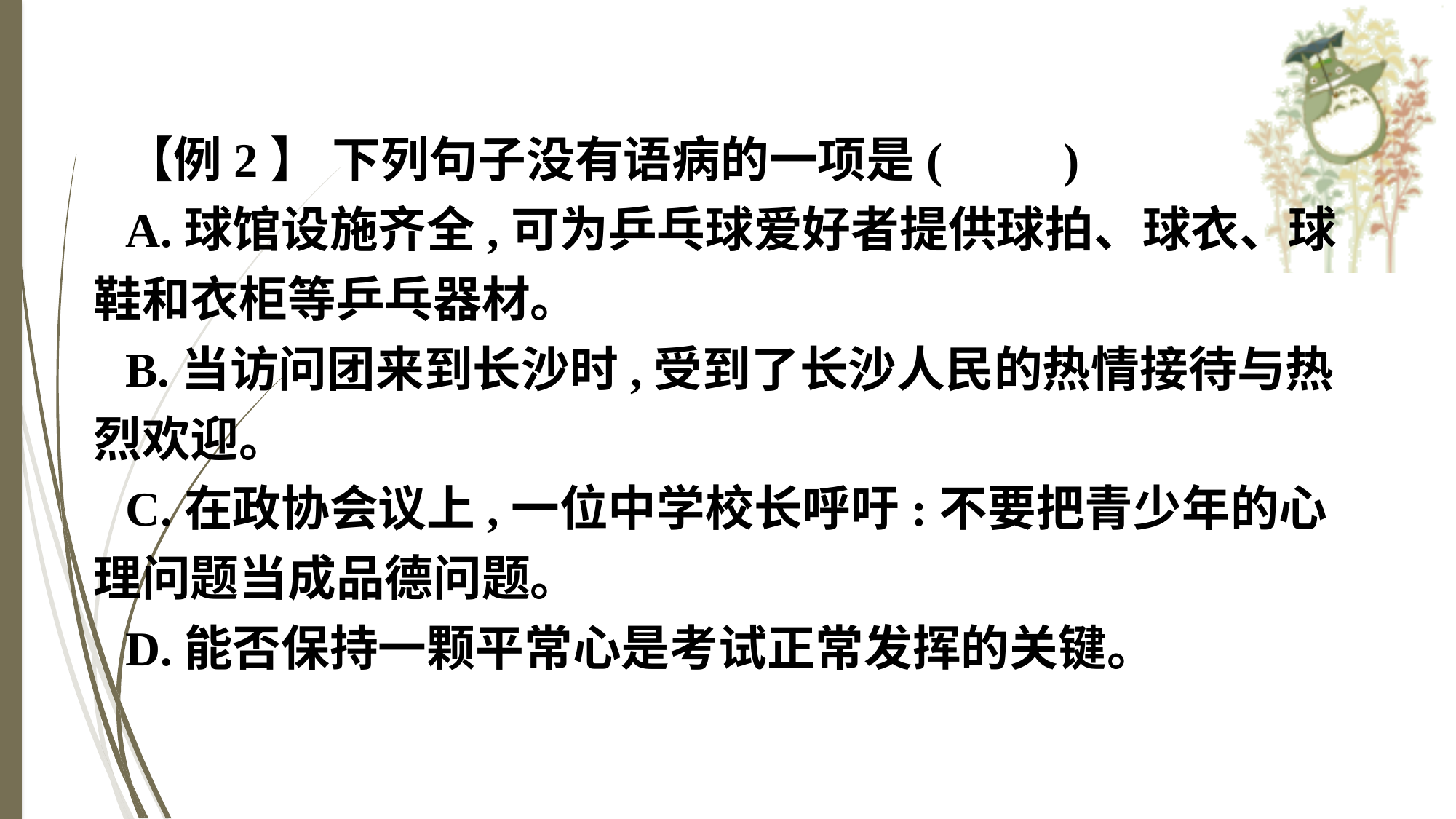

【例2】 下列句子没有语病的一项是(　　)
A.球馆设施齐全,可为乒乓球爱好者提供球拍、球衣、球鞋和衣柜等乒乓器材。
B.当访问团来到长沙时,受到了长沙人民的热情接待与热烈欢迎。
C.在政协会议上,一位中学校长呼吁:不要把青少年的心理问题当成品德问题。
D.能否保持一颗平常心是考试正常发挥的关键。